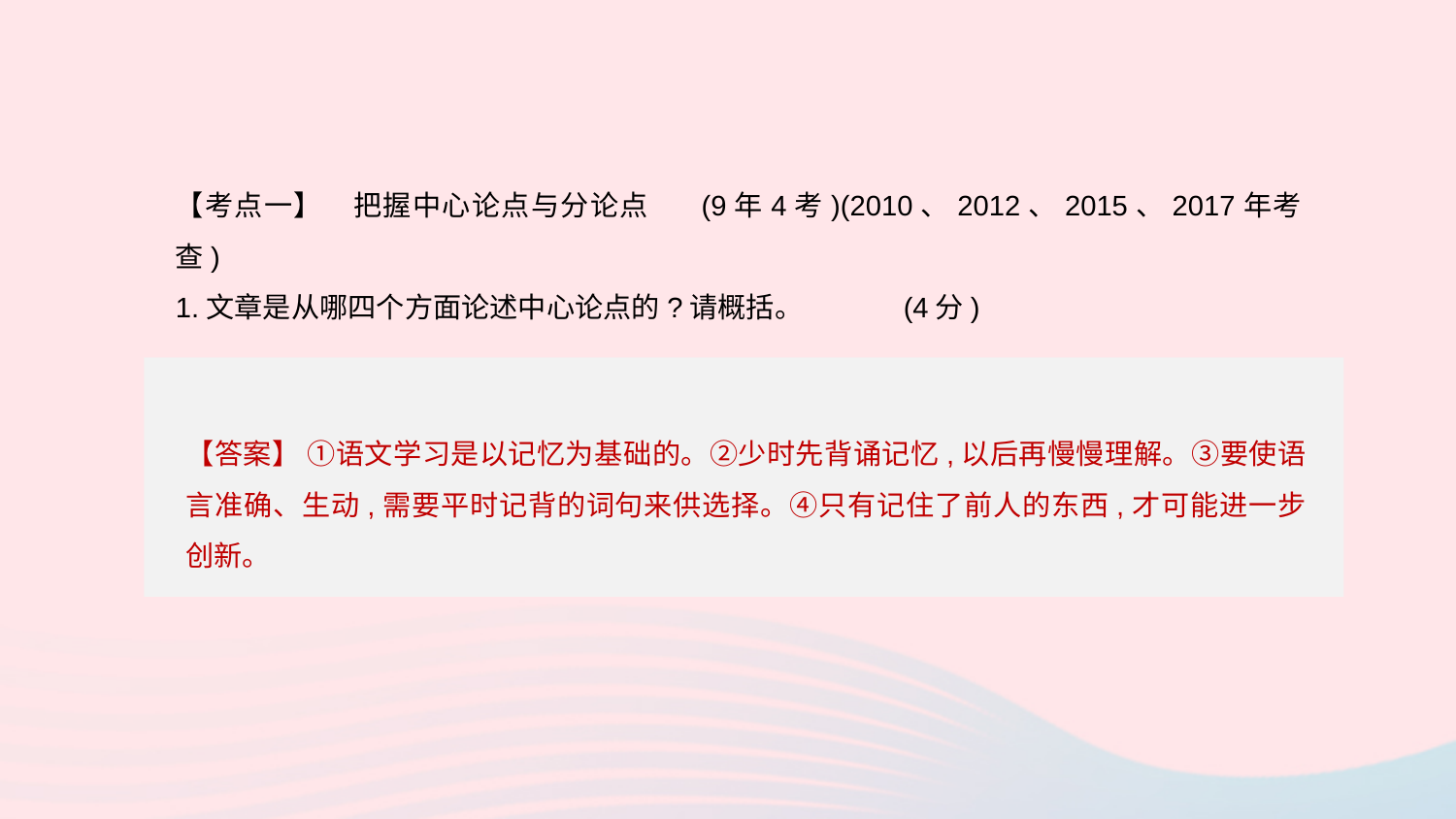

【考点一】　把握中心论点与分论点      (9年4考)(2010、2012、2015、2017年考查)
1.文章是从哪四个方面论述中心论点的?请概括。	(4分)

【答案】 ①语文学习是以记忆为基础的。②少时先背诵记忆,以后再慢慢理解。③要使语言准确、生动,需要平时记背的词句来供选择。④只有记住了前人的东西,才可能进一步创新。